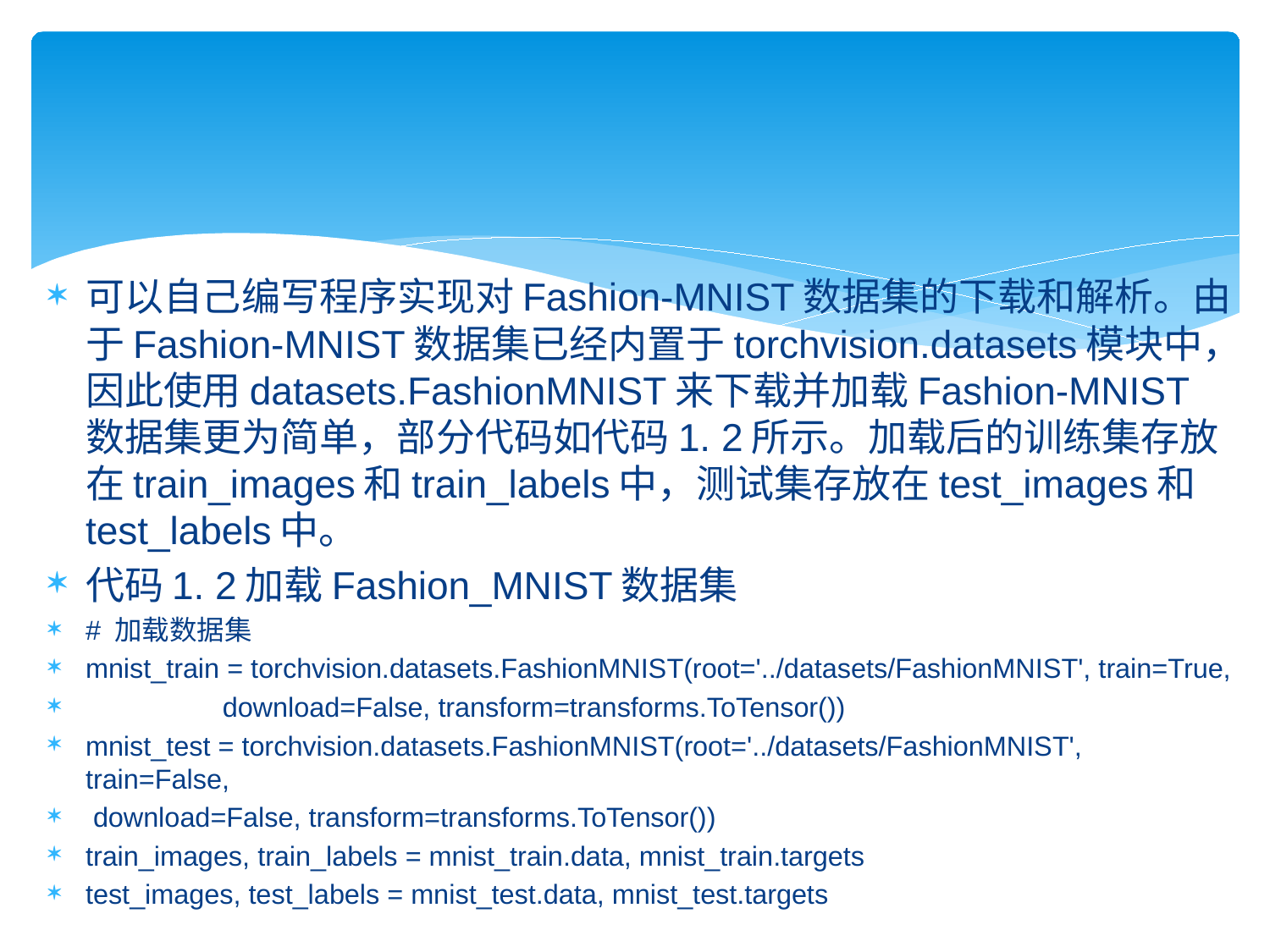

#
可以自己编写程序实现对Fashion-MNIST数据集的下载和解析。由于Fashion-MNIST数据集已经内置于torchvision.datasets模块中，因此使用datasets.FashionMNIST来下载并加载Fashion-MNIST数据集更为简单，部分代码如代码1. 2所示。加载后的训练集存放在train_images和train_labels中，测试集存放在test_images和test_labels中。
代码1. 2加载Fashion_MNIST数据集
# 加载数据集
mnist_train = torchvision.datasets.FashionMNIST(root='../datasets/FashionMNIST', train=True,
                  download=False, transform=transforms.ToTensor())
mnist_test = torchvision.datasets.FashionMNIST(root='../datasets/FashionMNIST', train=False,
 download=False, transform=transforms.ToTensor())
train_images, train_labels = mnist_train.data, mnist_train.targets
test_images, test_labels = mnist_test.data, mnist_test.targets